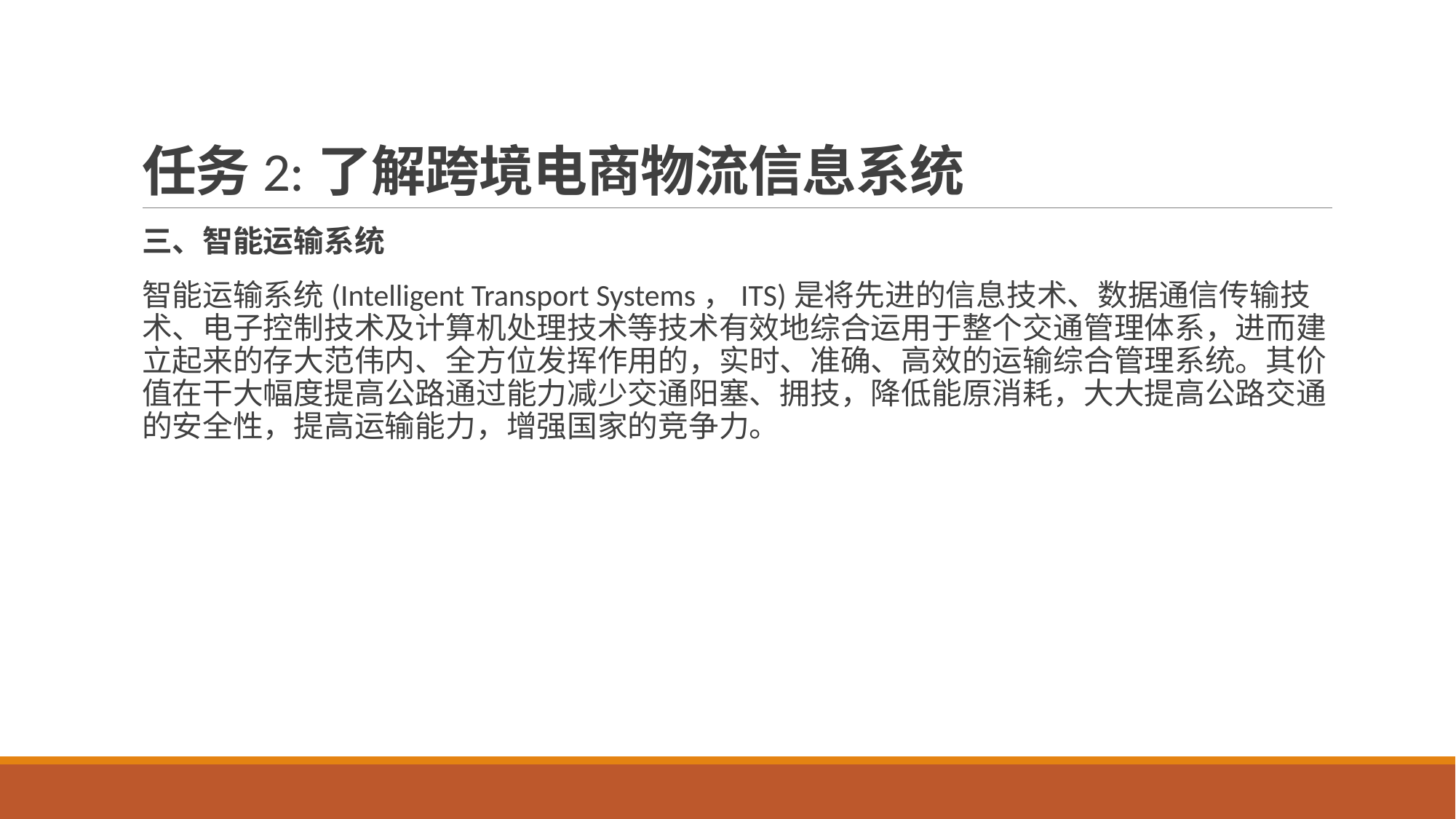

# 任务2:了解跨境电商物流信息系统
三、智能运输系统
智能运输系统(Intelligent Transport Systems，ITS)是将先进的信息技术、数据通信传输技术、电子控制技术及计算机处理技术等技术有效地综合运用于整个交通管理体系，进而建立起来的存大范伟内、全方位发挥作用的，实时、准确、高效的运输综合管理系统。其价值在干大幅度提高公路通过能力减少交通阳塞、拥技，降低能原消耗，大大提高公路交通的安全性，提高运输能力，增强国家的竞争力。